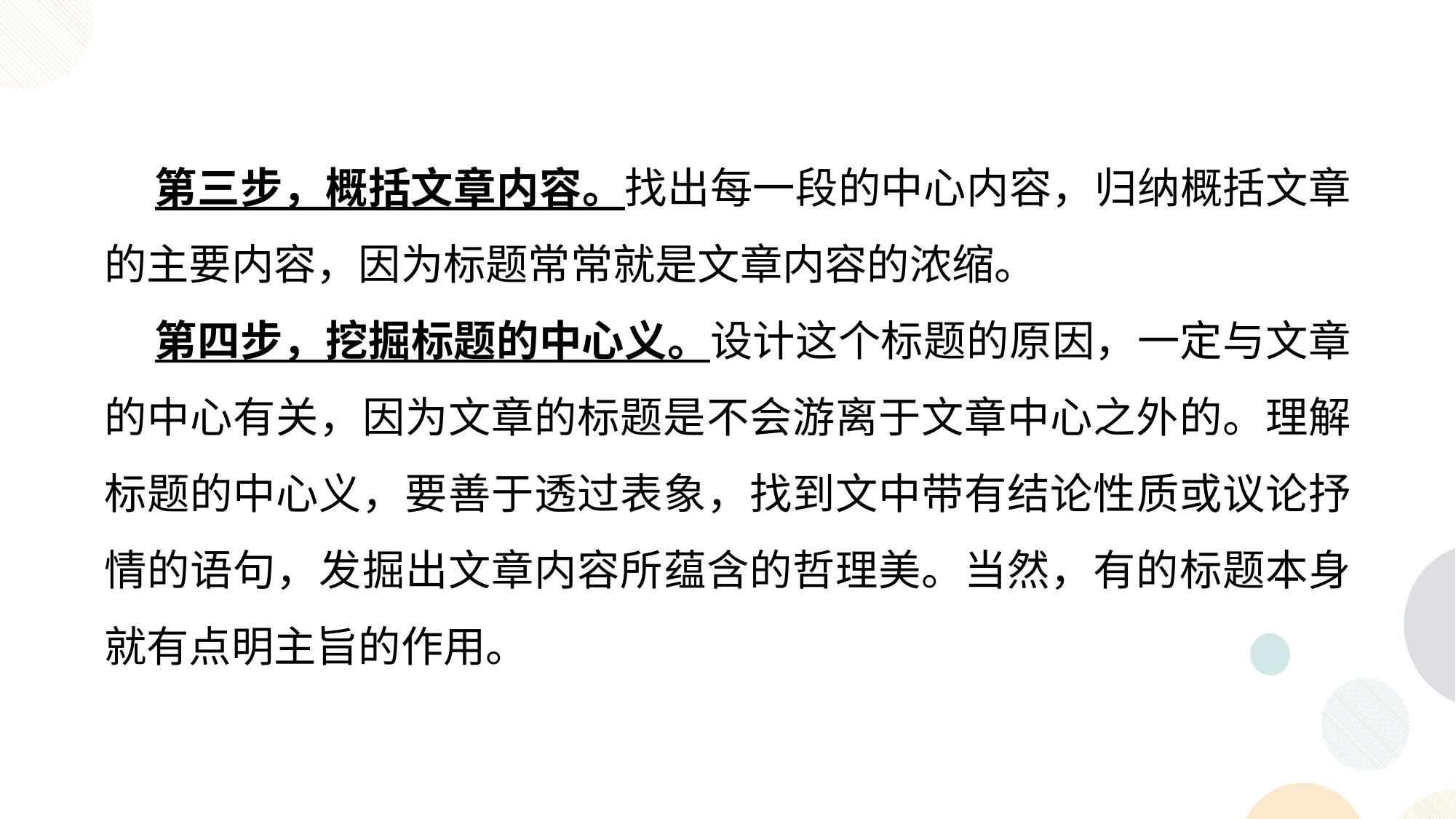

第三步，概括文章内容。找出每一段的中心内容，归纳概括文章的主要内容，因为标题常常就是文章内容的浓缩。
    第四步，挖掘标题的中心义。设计这个标题的原因，一定与文章的中心有关，因为文章的标题是不会游离于文章中心之外的。理解标题的中心义，要善于透过表象，找到文中带有结论性质或议论抒情的语句，发掘出文章内容所蕴含的哲理美。当然，有的标题本身就有点明主旨的作用。